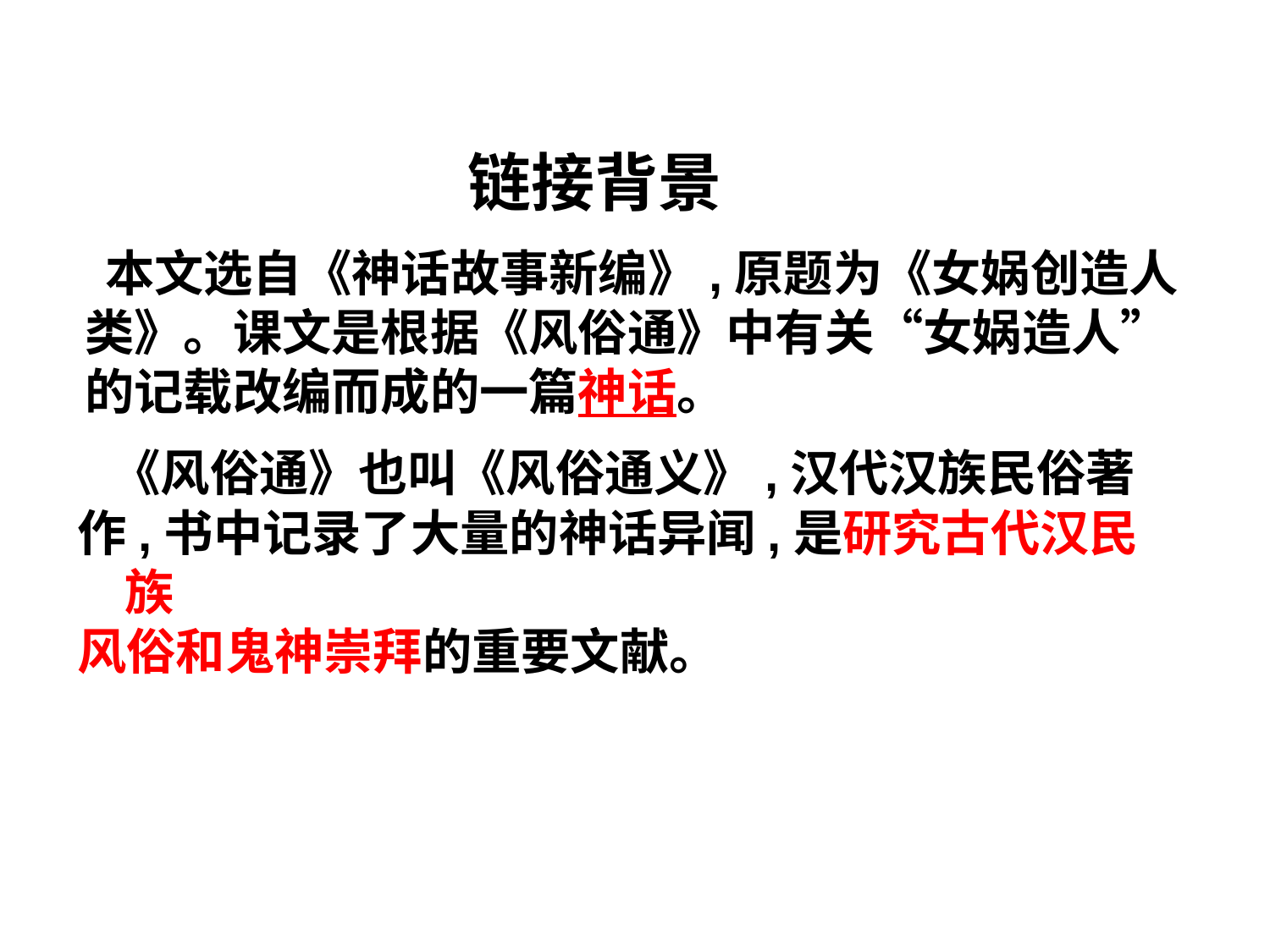

链接背景
     本文选自《神话故事新编》,原题为《女娲创造人类》。课文是根据《风俗通》中有关“女娲造人”的记载改编而成的一篇神话。
  《风俗通》也叫《风俗通义》,汉代汉族民俗著
作,书中记录了大量的神话异闻,是研究古代汉民族
风俗和鬼神崇拜的重要文献。